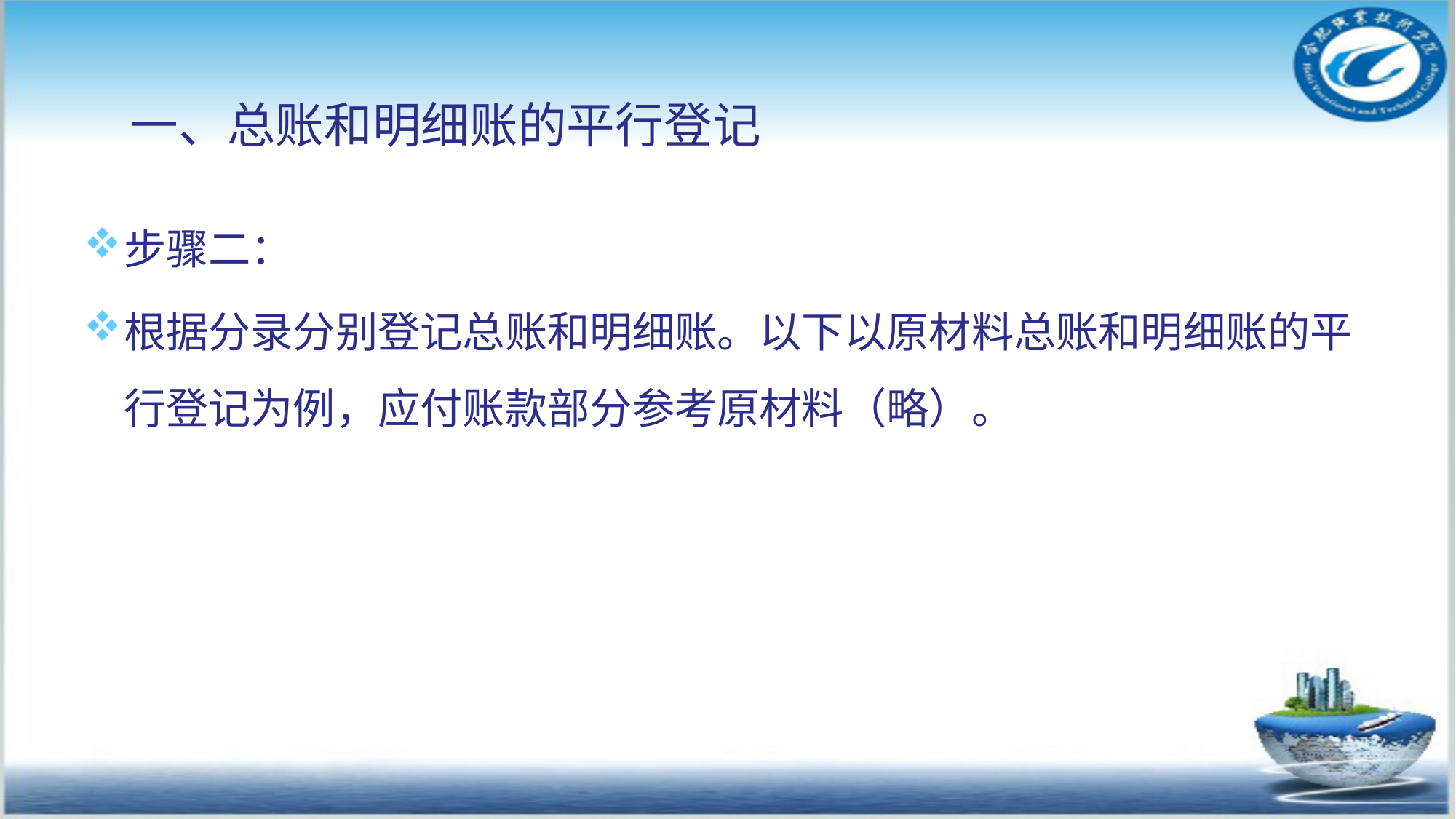

一、总账和明细账的平行登记
步骤二：
根据分录分别登记总账和明细账。以下以原材料总账和明细账的平行登记为例，应付账款部分参考原材料（略）。

13